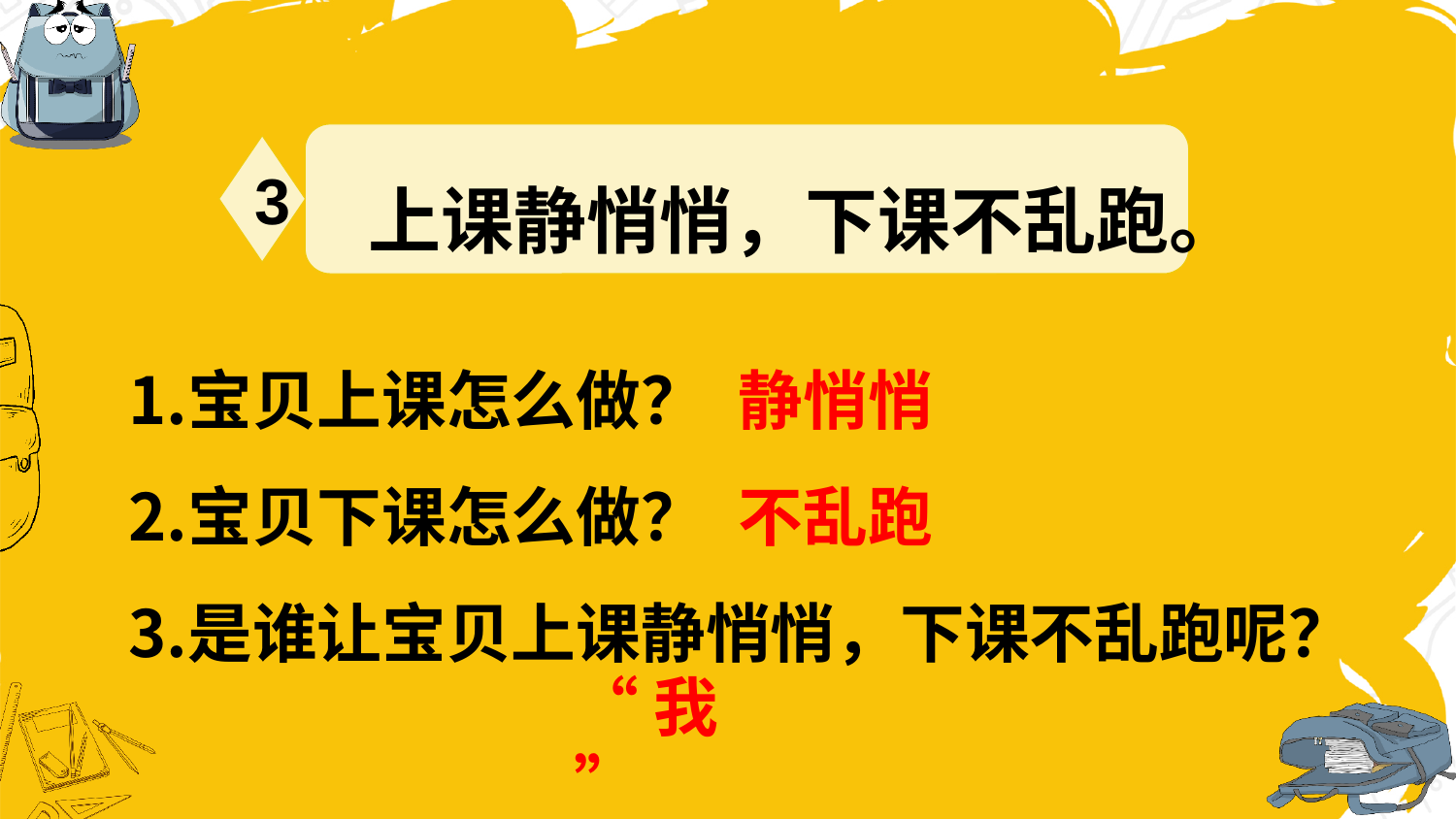

上课静悄悄，下课不乱跑。
3
宝贝上课怎么做？
宝贝下课怎么做？
是谁让宝贝上课静悄悄，下课不乱跑呢？
静悄悄
不乱跑
“我”